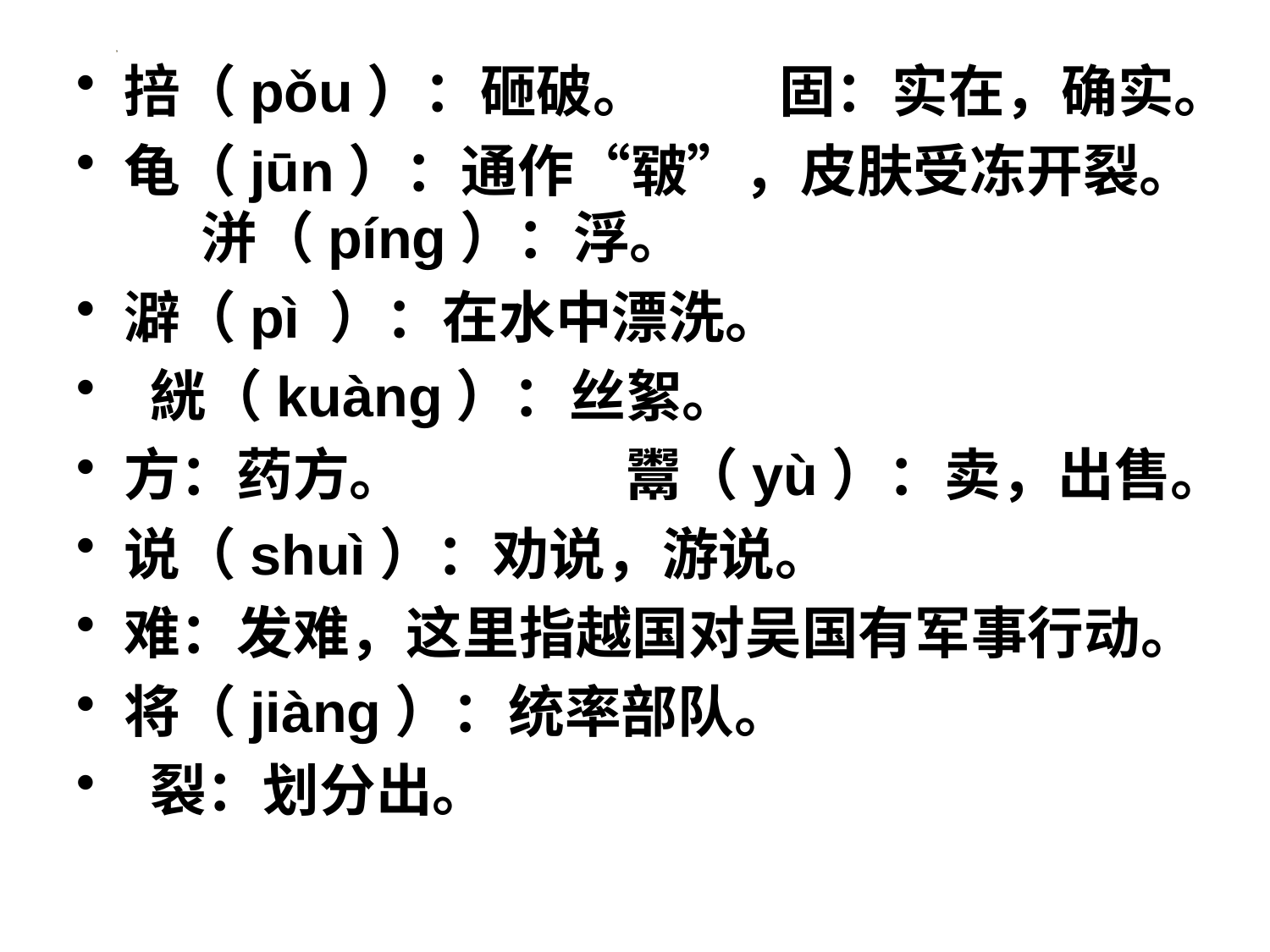

掊（pǒu）：砸破。          固：实在，确实。
龟（jūn）：通作“皲”，皮肤受冻开裂。      洴（píng）：浮。
澼（pì ）：在水中漂洗。
 絖（kuàng）：丝絮。
方：药方。                 鬻（yù）：卖，出售。
说（shuì）：劝说，游说。
难：发难，这里指越国对吴国有军事行动。
将（jiàng）：统率部队。
 裂：划分出。